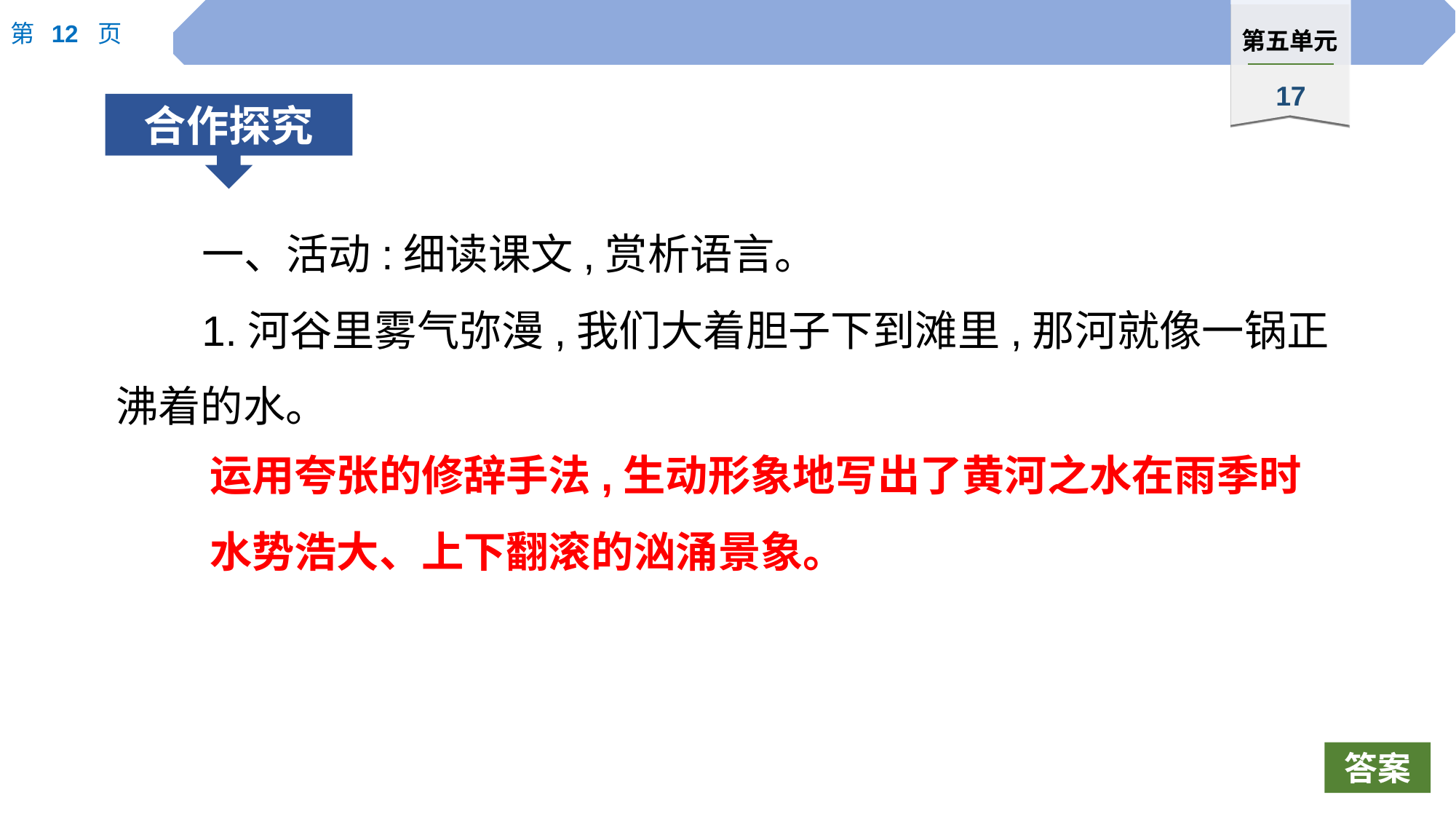

一、活动:细读课文,赏析语言。
1.河谷里雾气弥漫,我们大着胆子下到滩里,那河就像一锅正沸着的水。
运用夸张的修辞手法,生动形象地写出了黄河之水在雨季时水势浩大、上下翻滚的汹涌景象。
答案